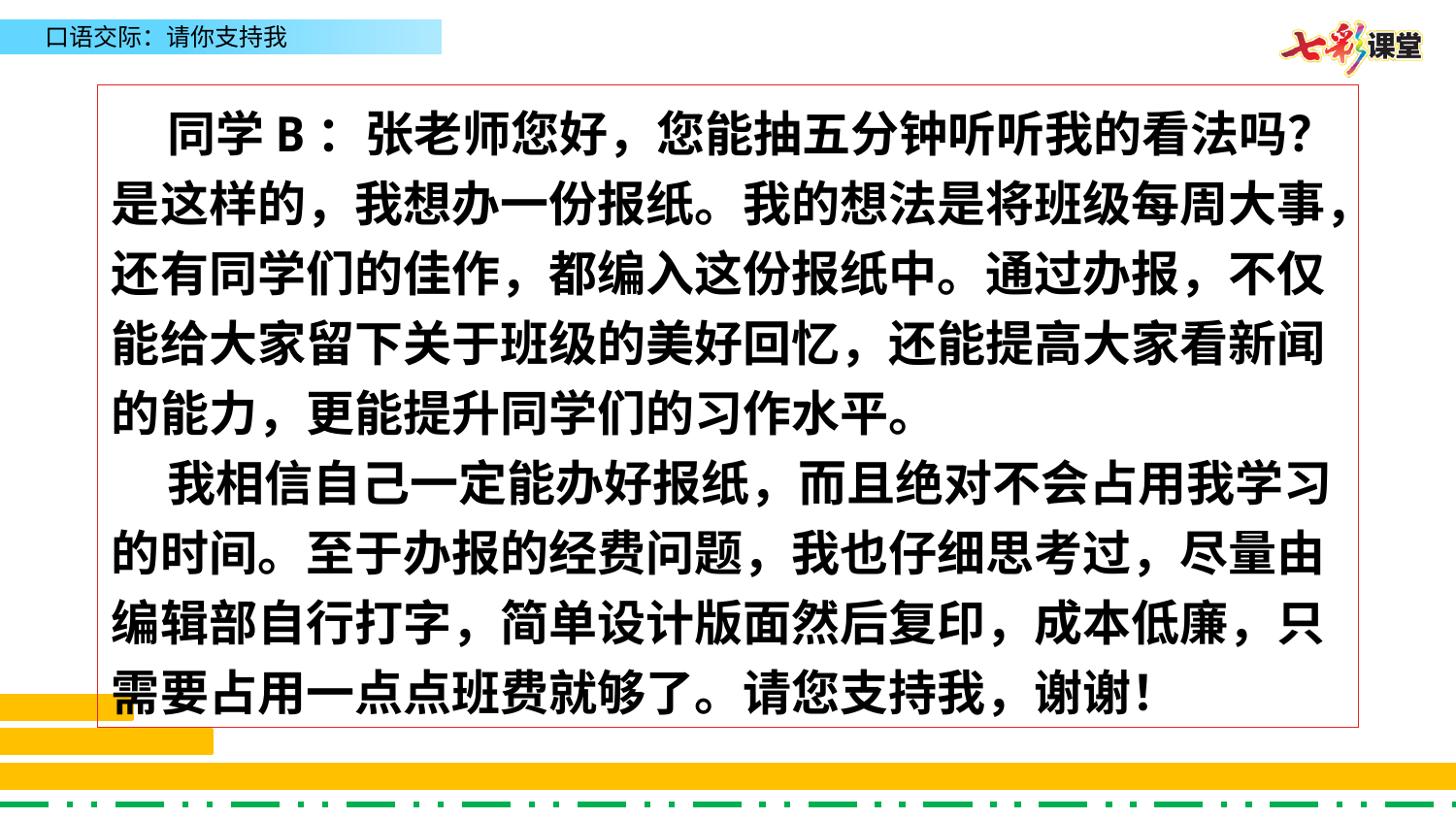

同学B：张老师您好，您能抽五分钟听听我的看法吗？是这样的，我想办一份报纸。我的想法是将班级每周大事，还有同学们的佳作，都编入这份报纸中。通过办报，不仅能给大家留下关于班级的美好回忆，还能提高大家看新闻的能力，更能提升同学们的习作水平。
    我相信自己一定能办好报纸，而且绝对不会占用我学习的时间。至于办报的经费问题，我也仔细思考过，尽量由编辑部自行打字，简单设计版面然后复印，成本低廉，只需要占用一点点班费就够了。请您支持我，谢谢！